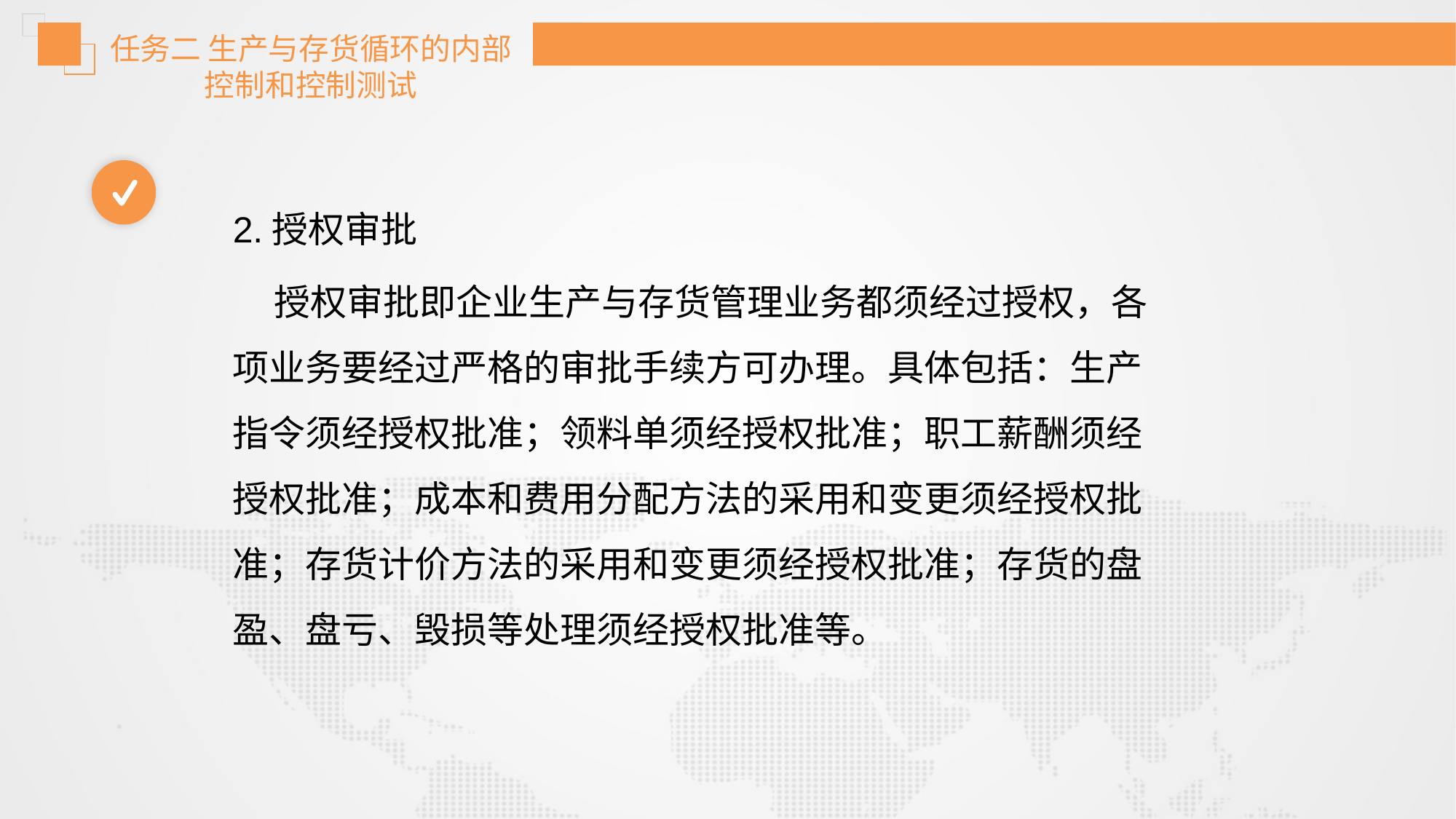

任务二 生产与存货循环的内部控制和控制测试

2.授权审批
    授权审批即企业生产与存货管理业务都须经过授权，各项业务要经过严格的审批手续方可办理。具体包括：生产指令须经授权批准；领料单须经授权批准；职工薪酬须经授权批准；成本和费用分配方法的采用和变更须经授权批准；存货计价方法的采用和变更须经授权批准；存货的盘盈、盘亏、毁损等处理须经授权批准等。